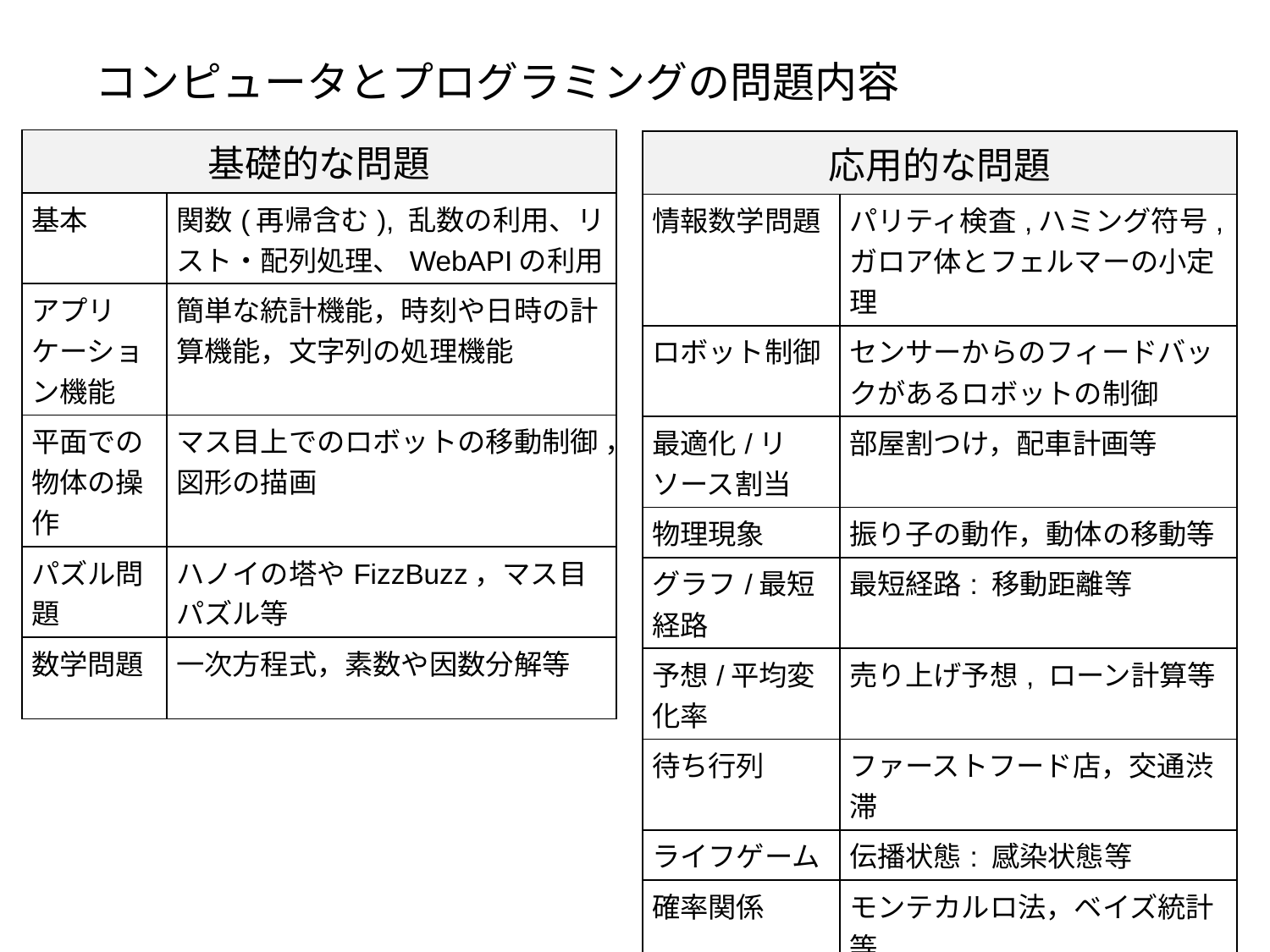

# コンピュータとプログラミングの問題内容
| 基礎的な問題 |  |
| --- | --- |
| 基本 | 関数(再帰含む), 乱数の利用、リスト・配列処理、WebAPIの利用 |
| アプリケーション機能 | 簡単な統計機能，時刻や日時の計算機能，文字列の処理機能 |
| 平面での物体の操作 | マス目上でのロボットの移動制御 ，図形の描画 |
| パズル問題 | ハノイの塔やFizzBuzz，マス目パズル等 |
| 数学問題 | 一次方程式，素数や因数分解等 |
| 応用的な問題 |  |
| --- | --- |
| 情報数学問題 | パリティ検査,ハミング符号,ガロア体とフェルマーの小定理 |
| ロボット制御 | センサーからのフィードバックがあるロボットの制御 |
| 最適化/リソース割当 | 部屋割つけ，配車計画等 |
| 物理現象 | 振り子の動作，動体の移動等 |
| グラフ/最短経路 | 最短経路: 移動距離等 |
| 予想/平均変化率 | 売り上げ予想, ローン計算等 |
| 待ち行列 | ファーストフード店，交通渋滞 |
| ライフゲーム | 伝播状態: 感染状態等 |
| 確率関係 | モンテカルロ法，ベイズ統計等 |
3